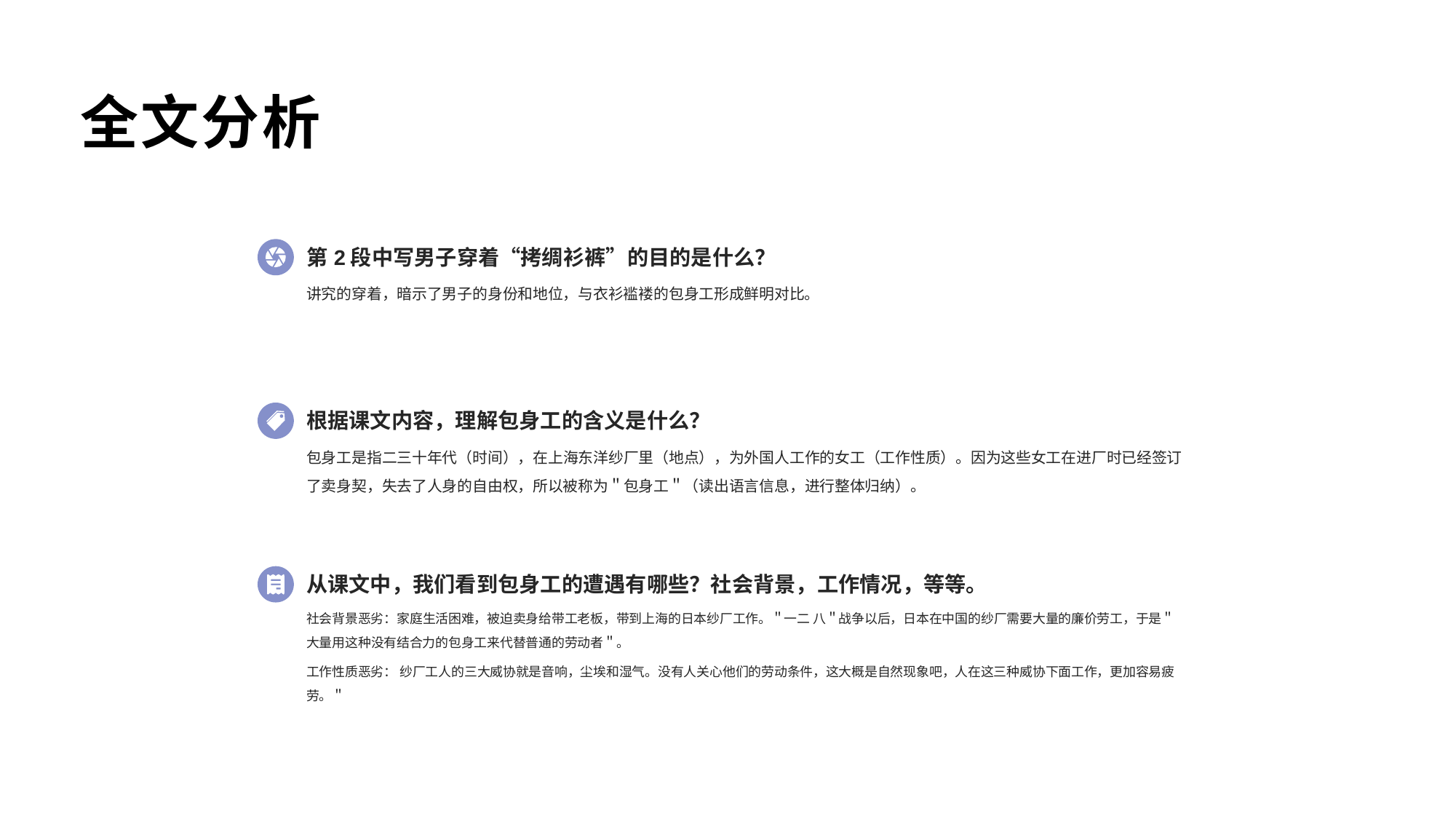

全文分析
第2段中写男子穿着“拷绸衫裤”的目的是什么？

讲究的穿着，暗示了男子的身份和地位，与衣衫褴褛的包身工形成鲜明对比。
根据课文内容，理解包身工的含义是什么？

包身工是指二三十年代（时间），在上海东洋纱厂里（地点），为外国人工作的女工（工作性质）。因为这些女工在进厂时已经签订了卖身契，失去了人身的自由权，所以被称为＂包身工＂（读出语言信息，进行整体归纳）。
从课文中，我们看到包身工的遭遇有哪些？社会背景，工作情况，等等。

社会背景恶劣：家庭生活困难，被迫卖身给带工老板，带到上海的日本纱厂工作。＂一二 八＂战争以后，日本在中国的纱厂需要大量的廉价劳工，于是＂大量用这种没有结合力的包身工来代替普通的劳动者＂。
工作性质恶劣： 纱厂工人的三大威协就是音响，尘埃和湿气。没有人关心他们的劳动条件，这大概是自然现象吧，人在这三种威协下面工作，更加容易疲劳。＂